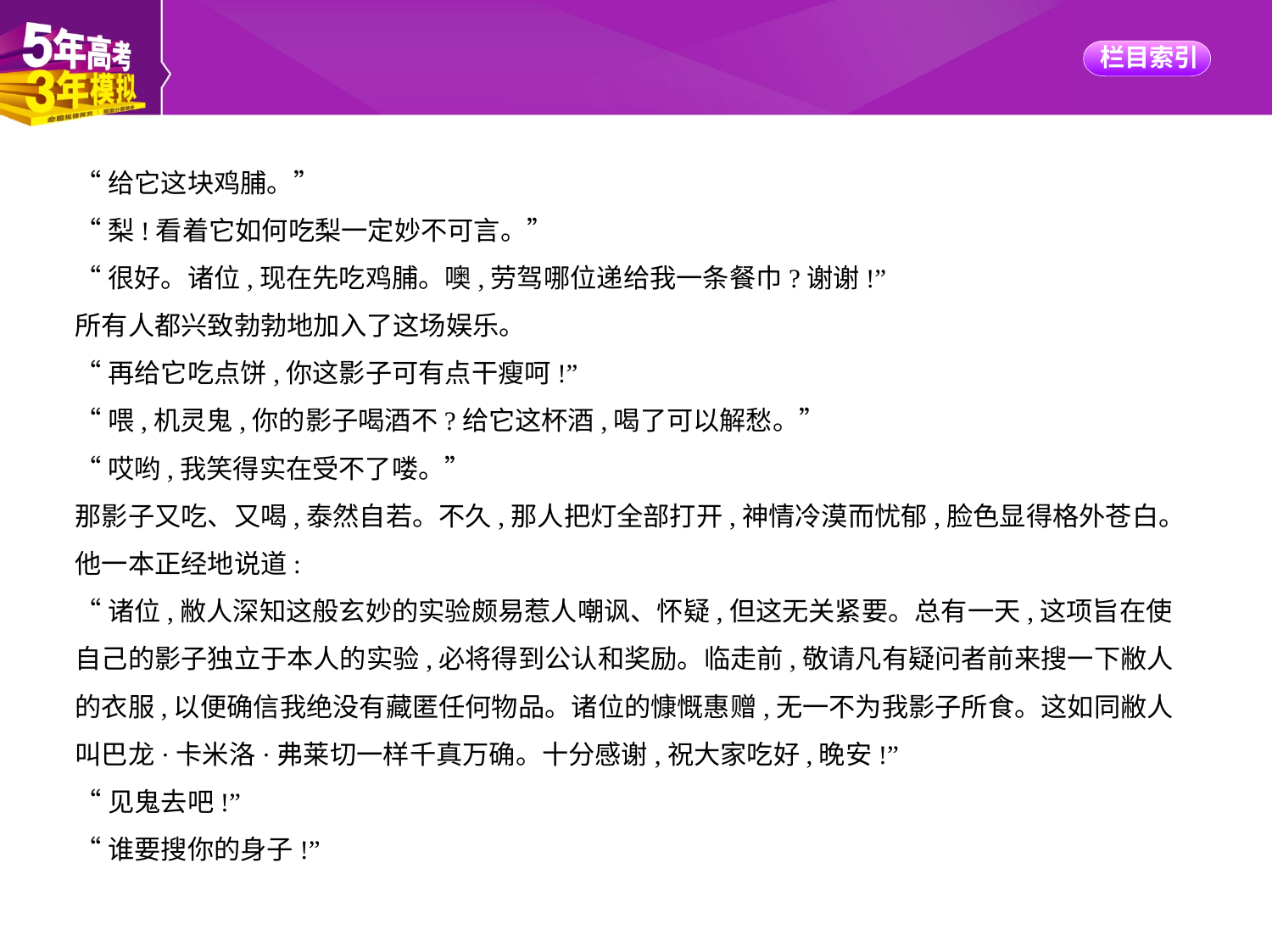

“给它这块鸡脯。”
“梨!看着它如何吃梨一定妙不可言。”
“很好。诸位,现在先吃鸡脯。噢,劳驾哪位递给我一条餐巾?谢谢!”
所有人都兴致勃勃地加入了这场娱乐。
“再给它吃点饼,你这影子可有点干瘦呵!”
“喂,机灵鬼,你的影子喝酒不?给它这杯酒,喝了可以解愁。”
“哎哟,我笑得实在受不了喽。”
那影子又吃、又喝,泰然自若。不久,那人把灯全部打开,神情冷漠而忧郁,脸色显得格外苍白。
他一本正经地说道:
“诸位,敝人深知这般玄妙的实验颇易惹人嘲讽、怀疑,但这无关紧要。总有一天,这项旨在使
自己的影子独立于本人的实验,必将得到公认和奖励。临走前,敬请凡有疑问者前来搜一下敝人
的衣服,以便确信我绝没有藏匿任何物品。诸位的慷慨惠赠,无一不为我影子所食。这如同敝人
叫巴龙·卡米洛·弗莱切一样千真万确。十分感谢,祝大家吃好,晚安!”
“见鬼去吧!”
“谁要搜你的身子!”